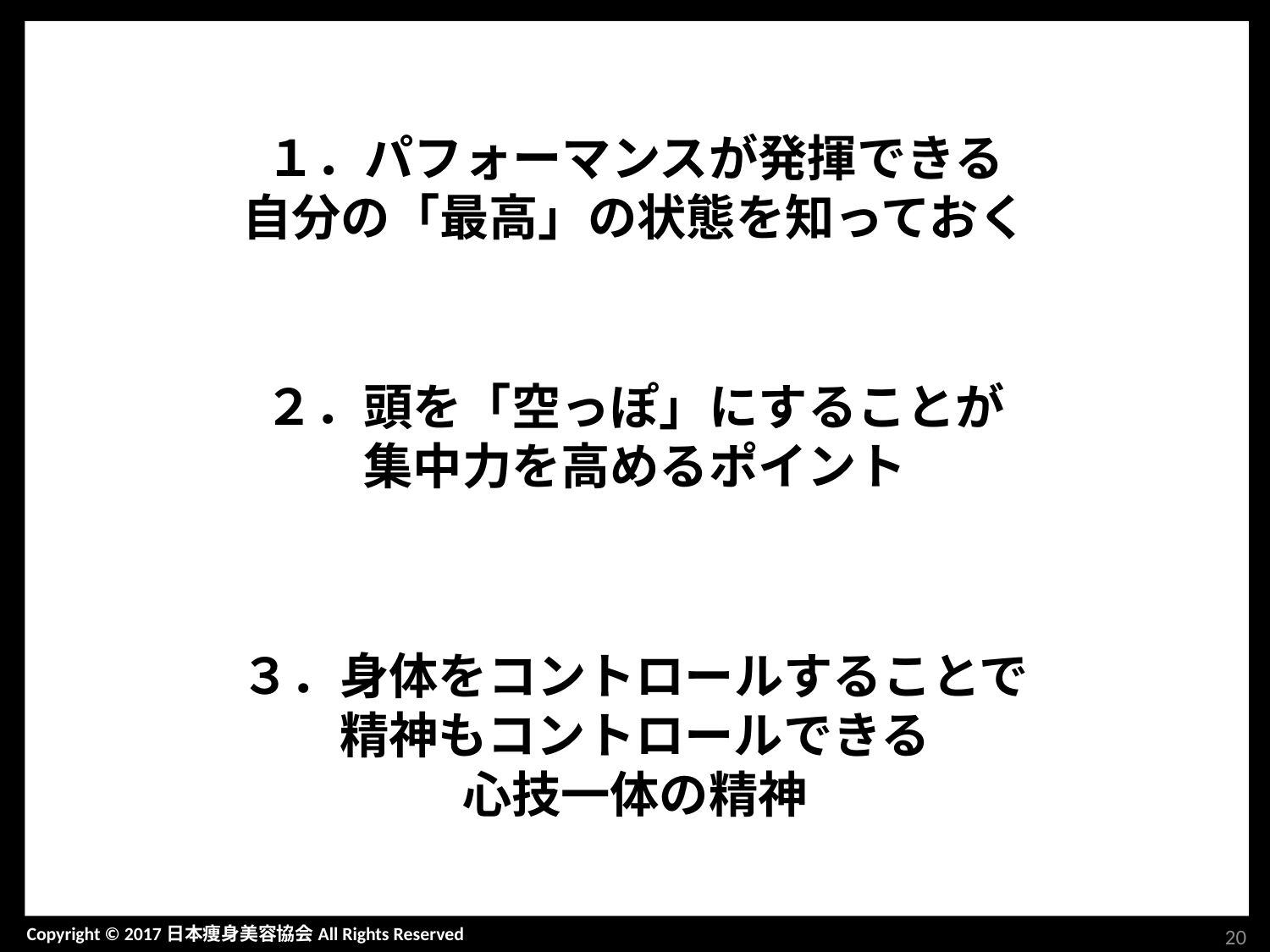

１．パフォーマンスが発揮できる
自分の「最高」の状態を知っておく
２．頭を「空っぽ」にすることが
集中力を高めるポイント
３．身体をコントロールすることで
精神もコントロールできる
心技一体の精神